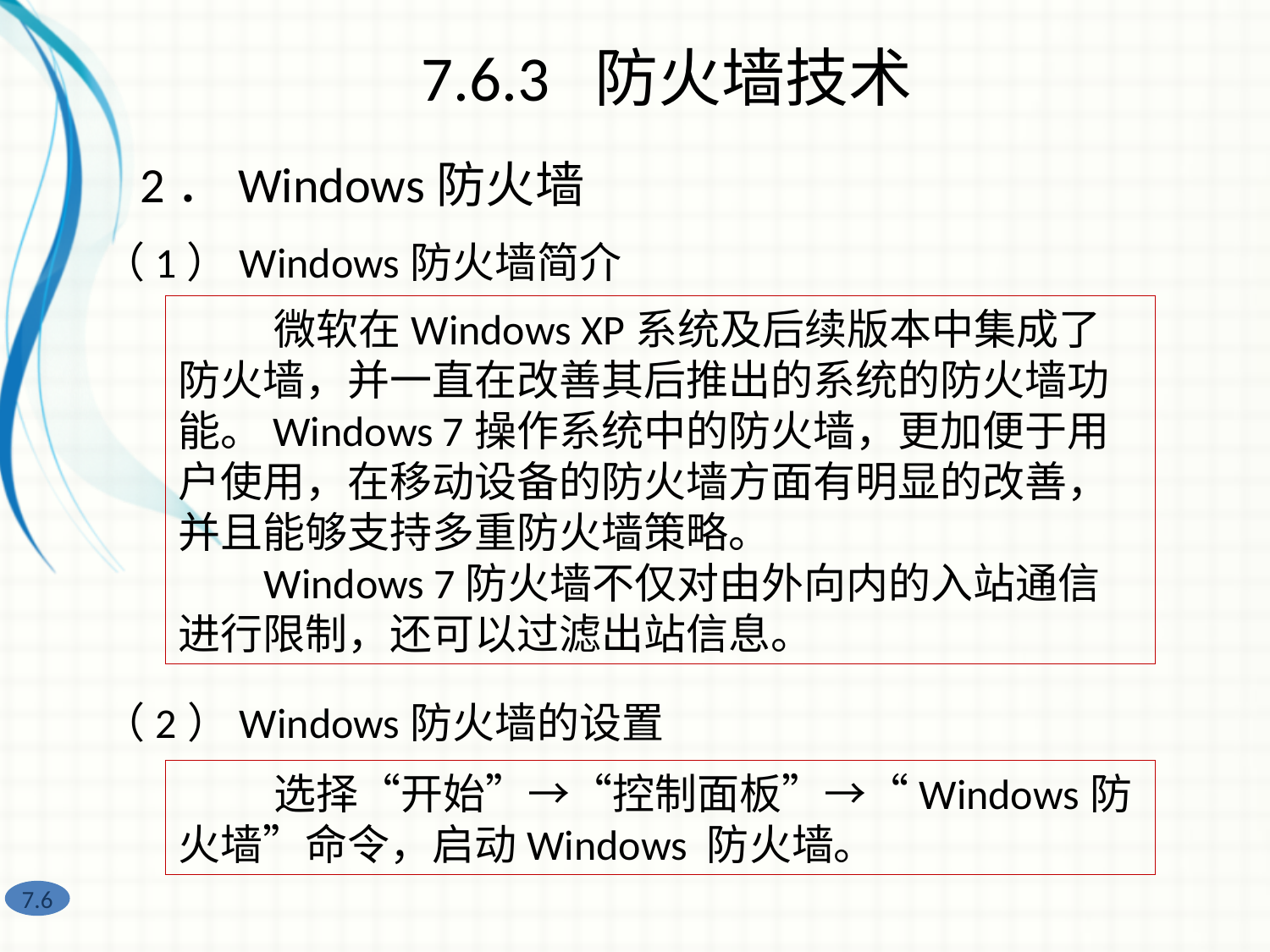

7.6.3  防火墙技术
2．Windows防火墙
（1）Windows防火墙简介
         微软在Windows XP系统及后续版本中集成了防火墙，并一直在改善其后推出的系统的防火墙功能。Windows 7操作系统中的防火墙，更加便于用户使用，在移动设备的防火墙方面有明显的改善，并且能够支持多重防火墙策略。
         Windows 7防火墙不仅对由外向内的入站通信进行限制，还可以过滤出站信息。
（2）Windows防火墙的设置
         选择“开始”→“控制面板”→“Windows防火墙”命令，启动Windows 防火墙。